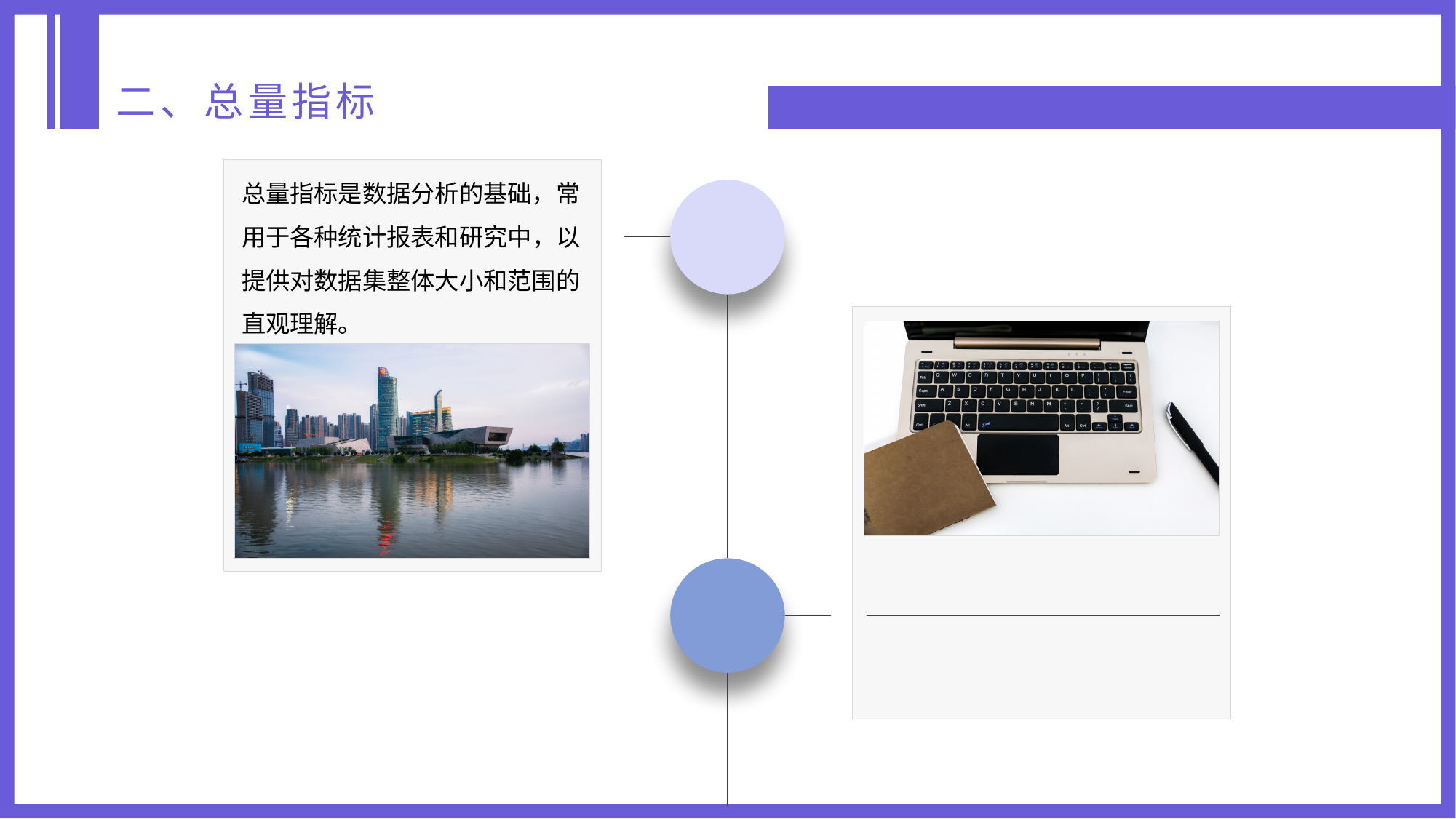

二、总量指标

总量指标是数据分析的基础，常用于各种统计报表和研究中，以提供对数据集整体大小和范围的直观理解。